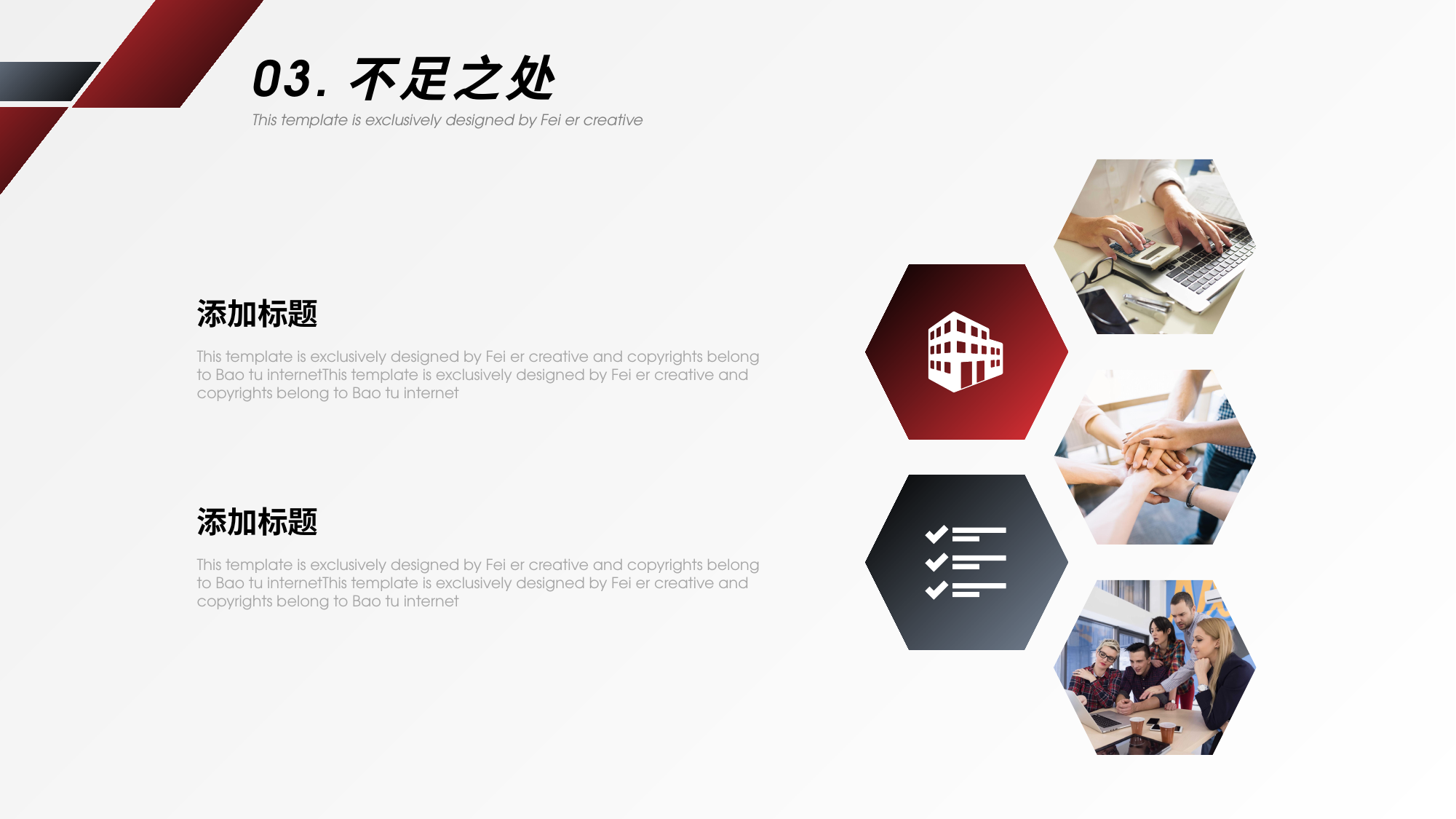

03.不足之处
This template is exclusively designed by Fei er creative

添加标题
This template is exclusively designed by Fei er creative and copyrights belong to Bao tu internetThis template is exclusively designed by Fei er creative and copyrights belong to Bao tu internet

添加标题
This template is exclusively designed by Fei er creative and copyrights belong to Bao tu internetThis template is exclusively designed by Fei er creative and copyrights belong to Bao tu internet